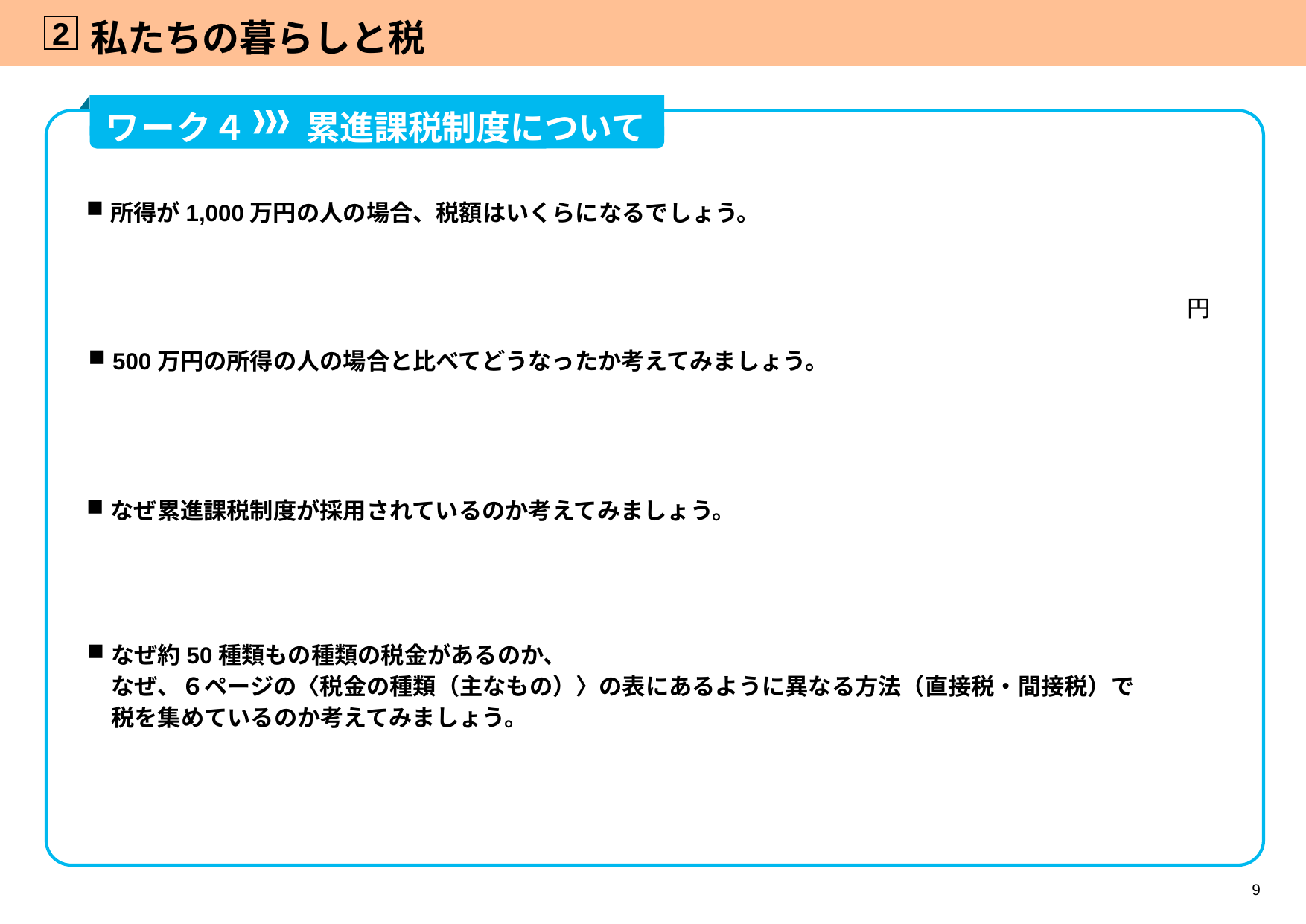

2
# 私たちの暮らしと税

ワーク４
累進課税制度について

所得が1,000万円の人の場合、税額はいくらになるでしょう。

円
500万円の所得の人の場合と比べてどうなったか考えてみましょう。

なぜ累進課税制度が採用されているのか考えてみましょう。

なぜ約50種類もの種類の税金があるのか、
なぜ、６ページの〈税金の種類（主なもの）〉の表にあるように異なる方法（直接税・間接税）で
税を集めているのか考えてみましょう。

9